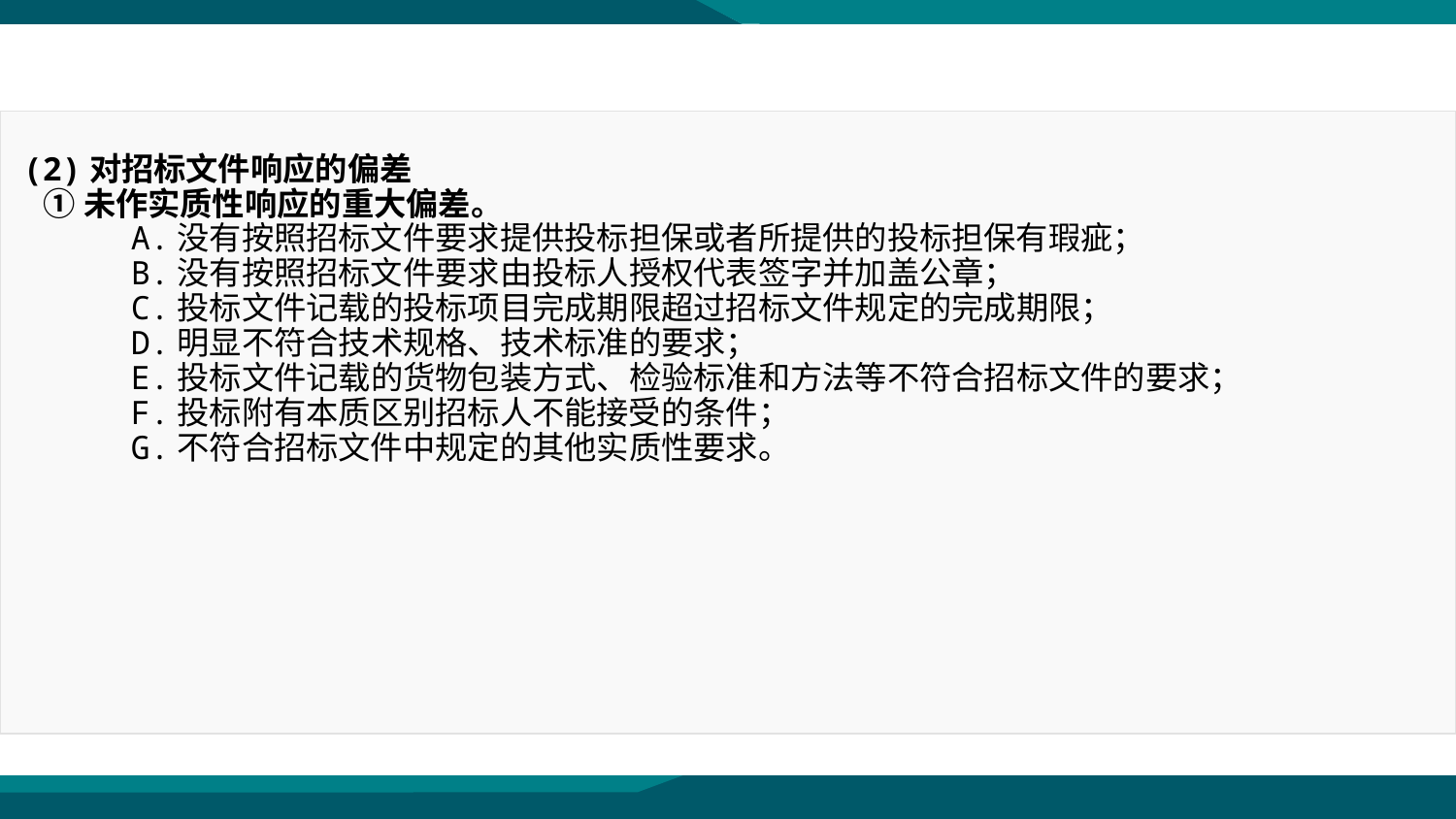

(2)对招标文件响应的偏差
    ①未作实质性响应的重大偏差。
      A.没有按照招标文件要求提供投标担保或者所提供的投标担保有瑕疵；
      B.没有按照招标文件要求由投标人授权代表签字并加盖公章；
      C.投标文件记载的投标项目完成期限超过招标文件规定的完成期限；
      D.明显不符合技术规格、技术标准的要求；
      E.投标文件记载的货物包装方式、检验标准和方法等不符合招标文件的要求；
      F.投标附有本质区别招标人不能接受的条件；
      G.不符合招标文件中规定的其他实质性要求。